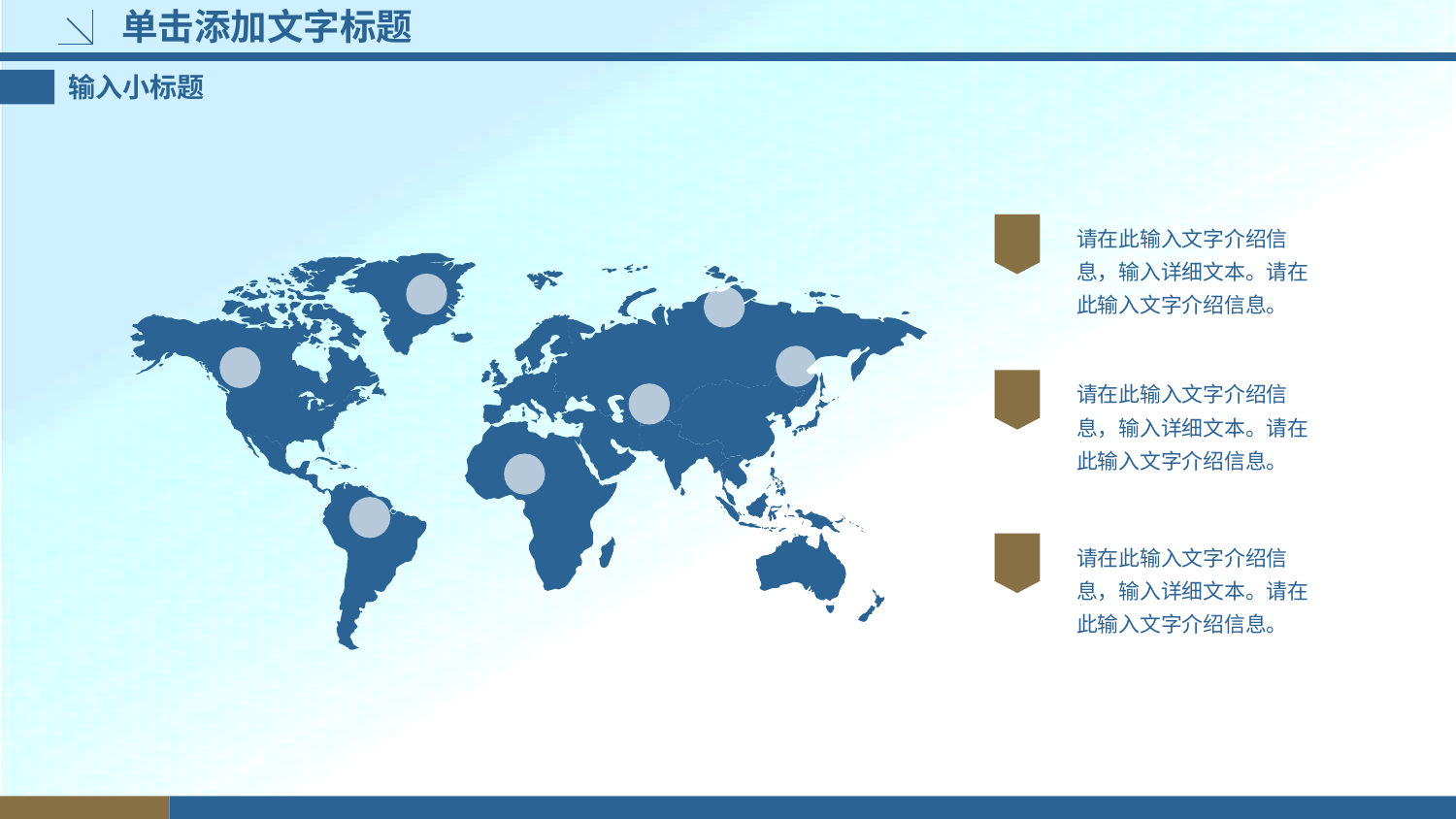

# 单击添加文字标题
输入小标题

请在此输入文字介绍信息，输入详细文本。请在此输入文字介绍信息。

请在此输入文字介绍信息，输入详细文本。请在此输入文字介绍信息。

请在此输入文字介绍信息，输入详细文本。请在此输入文字介绍信息。